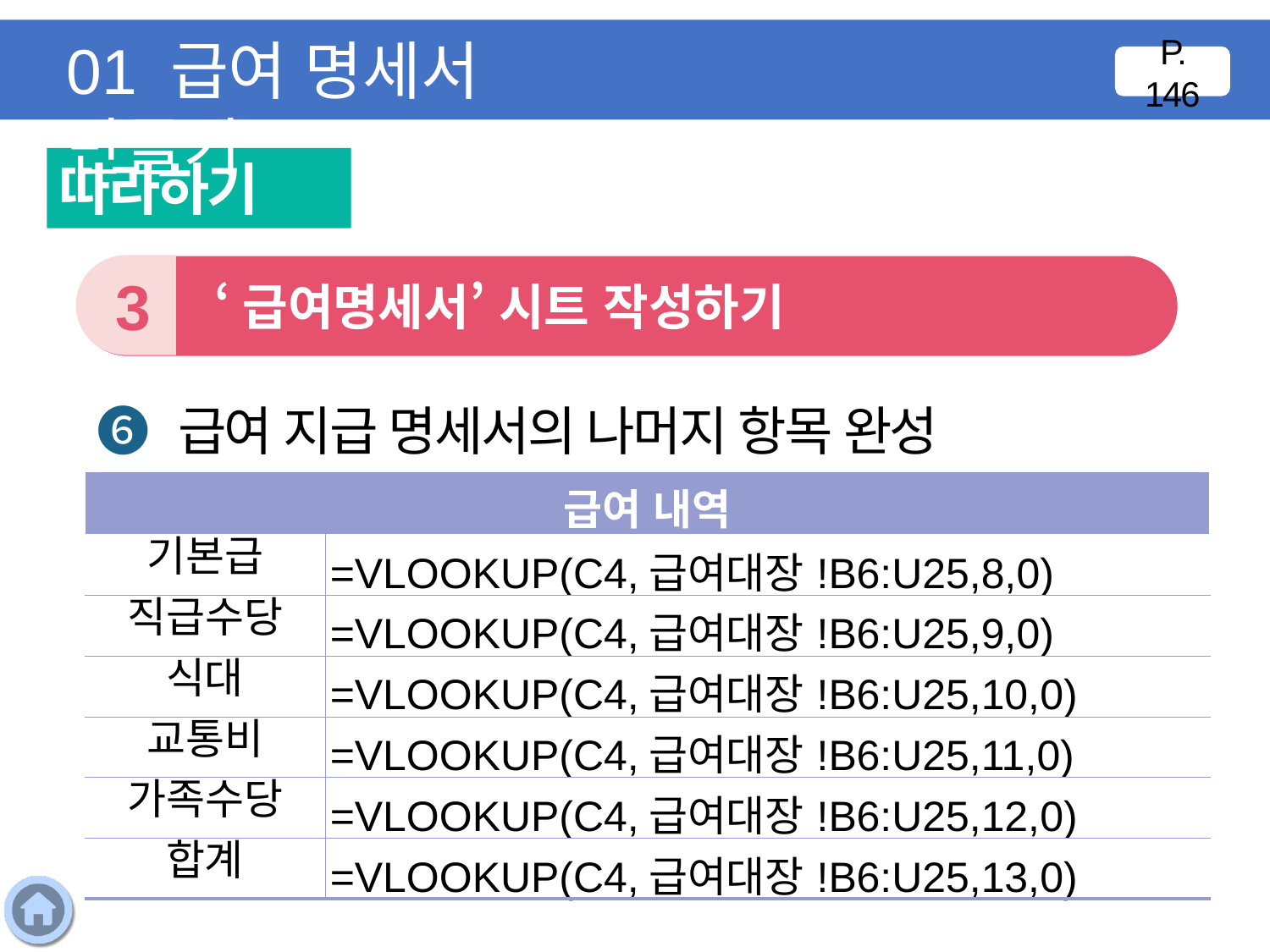

01 급여 명세서 만들기
P. 146
따라하기
3
        ‘급여명세서’ 시트 작성하기
❻ 급여 지급 명세서의 나머지 항목 완성
| 급여 내역 |  |
| --- | --- |
| 기본급 | =VLOOKUP(C4,급여대장!B6:U25,8,0) |
| 직급수당 | =VLOOKUP(C4,급여대장!B6:U25,9,0) |
| 식대 | =VLOOKUP(C4,급여대장!B6:U25,10,0) |
| 교통비 | =VLOOKUP(C4,급여대장!B6:U25,11,0) |
| 가족수당 | =VLOOKUP(C4,급여대장!B6:U25,12,0) |
| 합계 | =VLOOKUP(C4,급여대장!B6:U25,13,0) |